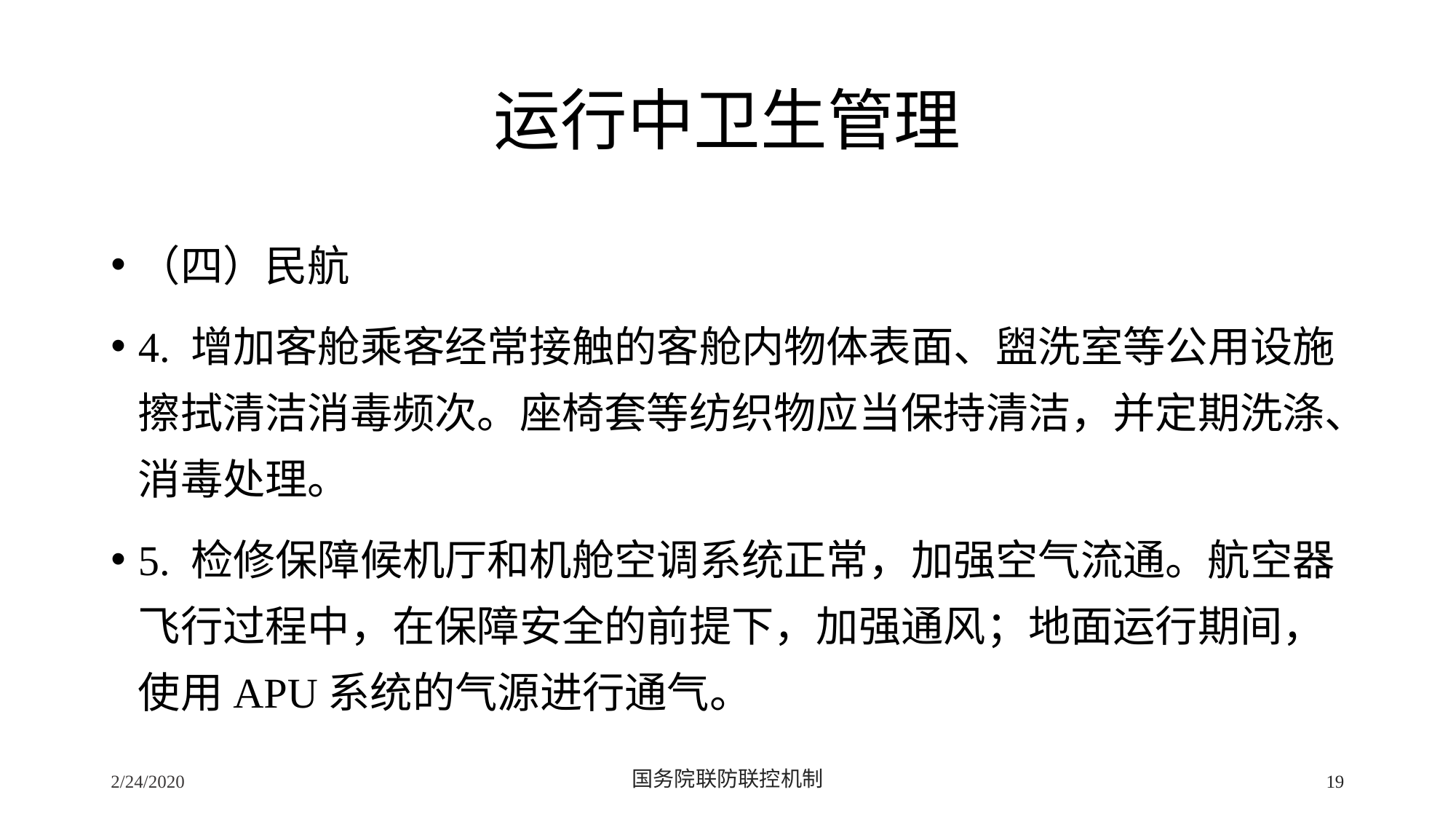

# 运行中卫生管理
（四）民航
4. 增加客舱乘客经常接触的客舱内物体表面、盥洗室等公用设施擦拭清洁消毒频次。座椅套等纺织物应当保持清洁，并定期洗涤、消毒处理。
5. 检修保障候机厅和机舱空调系统正常，加强空气流通。航空器飞行过程中，在保障安全的前提下，加强通风；地面运行期间，使用APU系统的气源进行通气。
2/24/2020
国务院联防联控机制
19